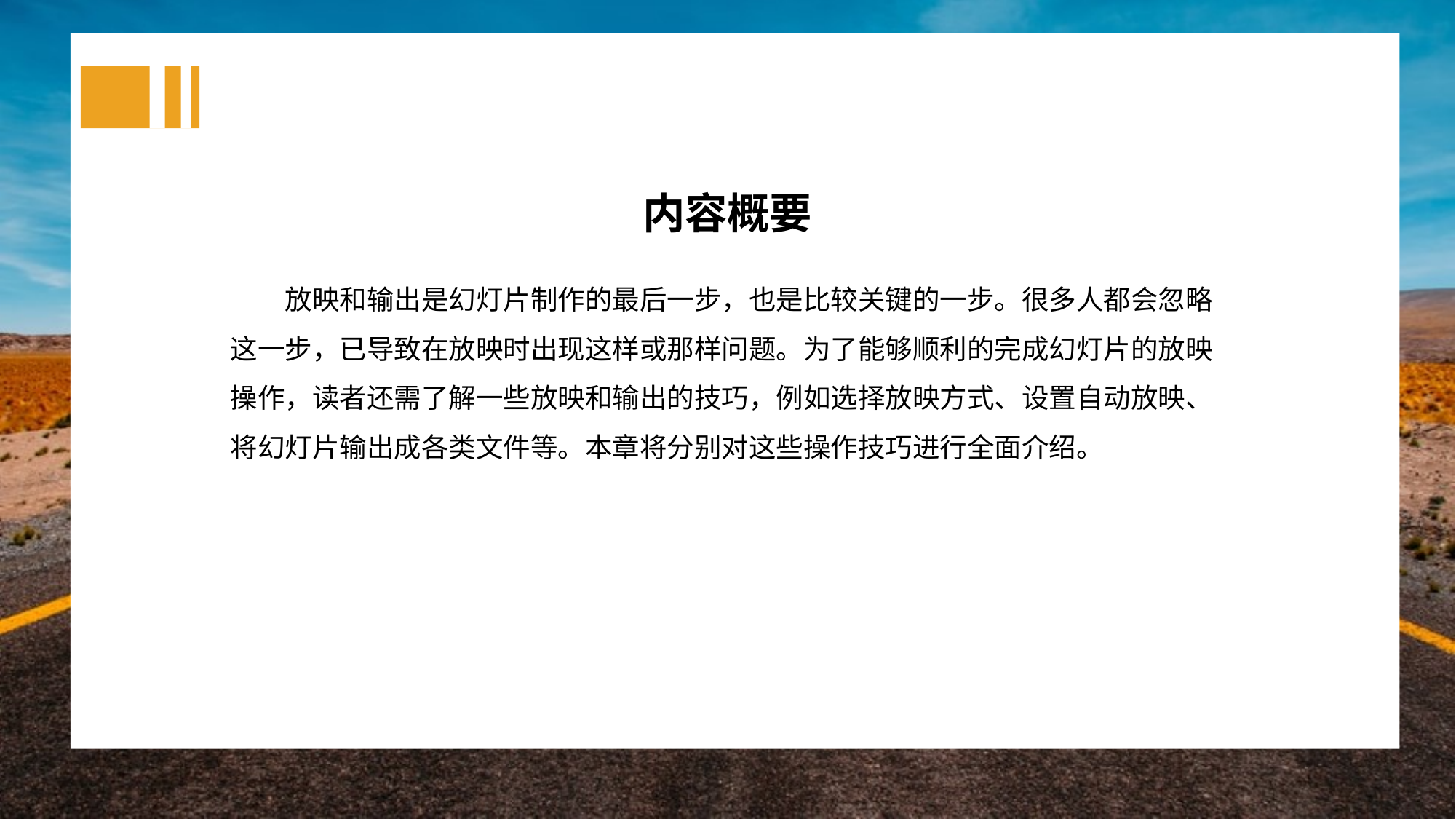

内容概要
放映和输出是幻灯片制作的最后一步，也是比较关键的一步。很多人都会忽略这一步，已导致在放映时出现这样或那样问题。为了能够顺利的完成幻灯片的放映操作，读者还需了解一些放映和输出的技巧，例如选择放映方式、设置自动放映、将幻灯片输出成各类文件等。本章将分别对这些操作技巧进行全面介绍。